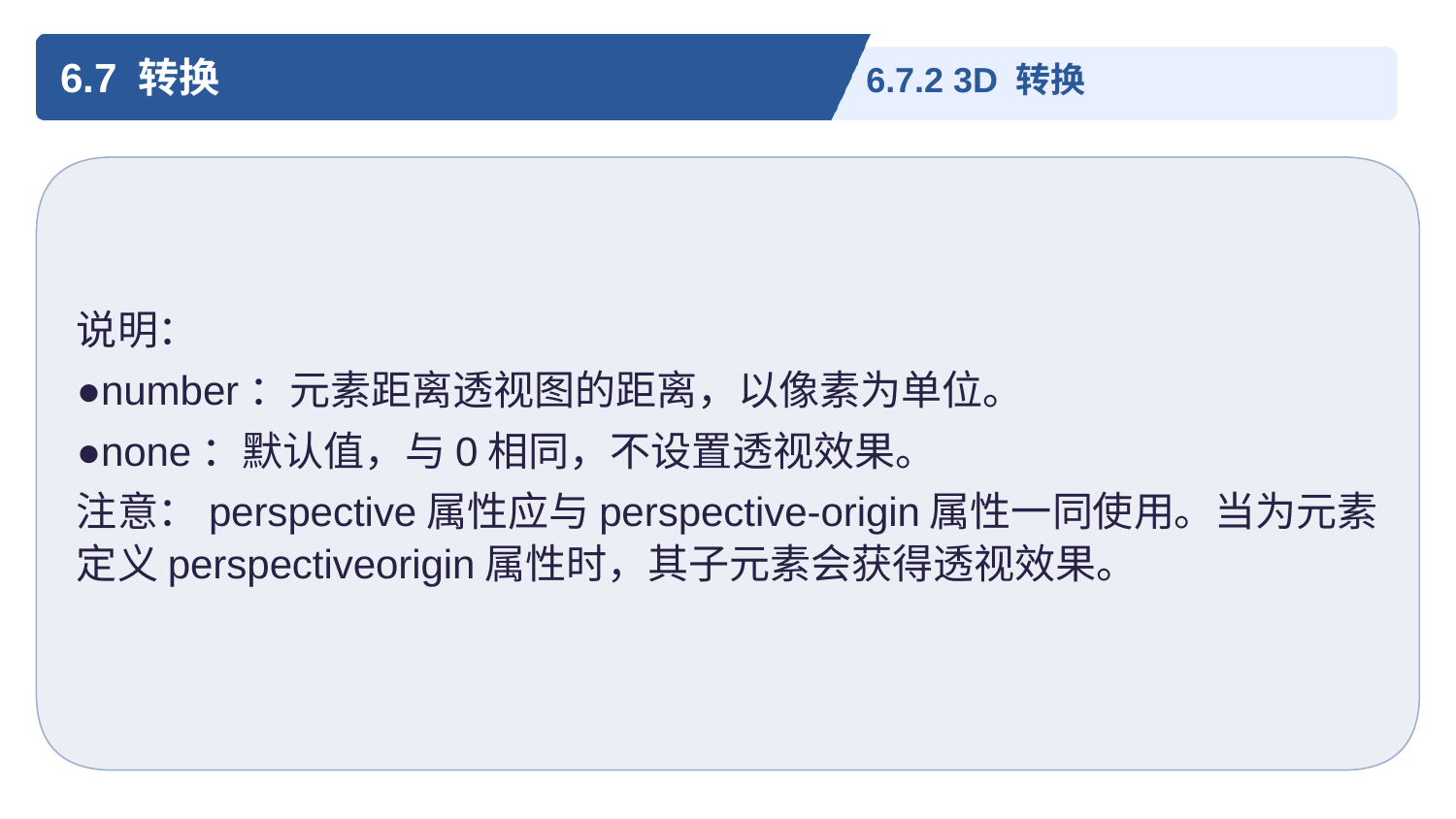

6.7 转换
6.7.2 3D 转换

说明：
●number：元素距离透视图的距离，以像素为单位。
●none：默认值，与0相同，不设置透视效果。
注意：perspective属性应与perspective-origin属性一同使用。当为元素定义perspectiveorigin属性时，其子元素会获得透视效果。